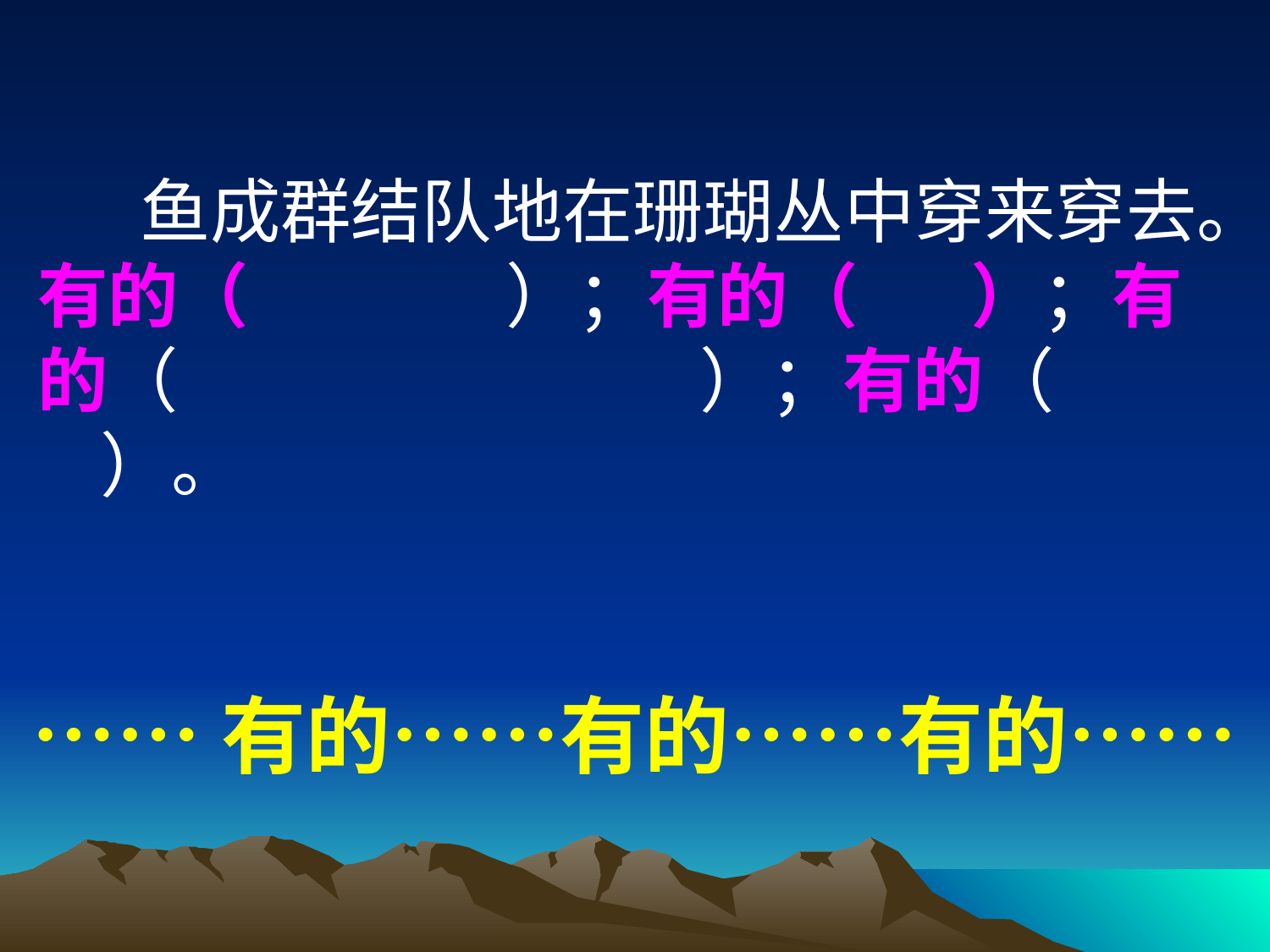

鱼成群结队地在珊瑚丛中穿来穿去。
有的（                ）；有的（       ）；有的（                                 ）；有的（                ）。

……有的……有的……有的……
31